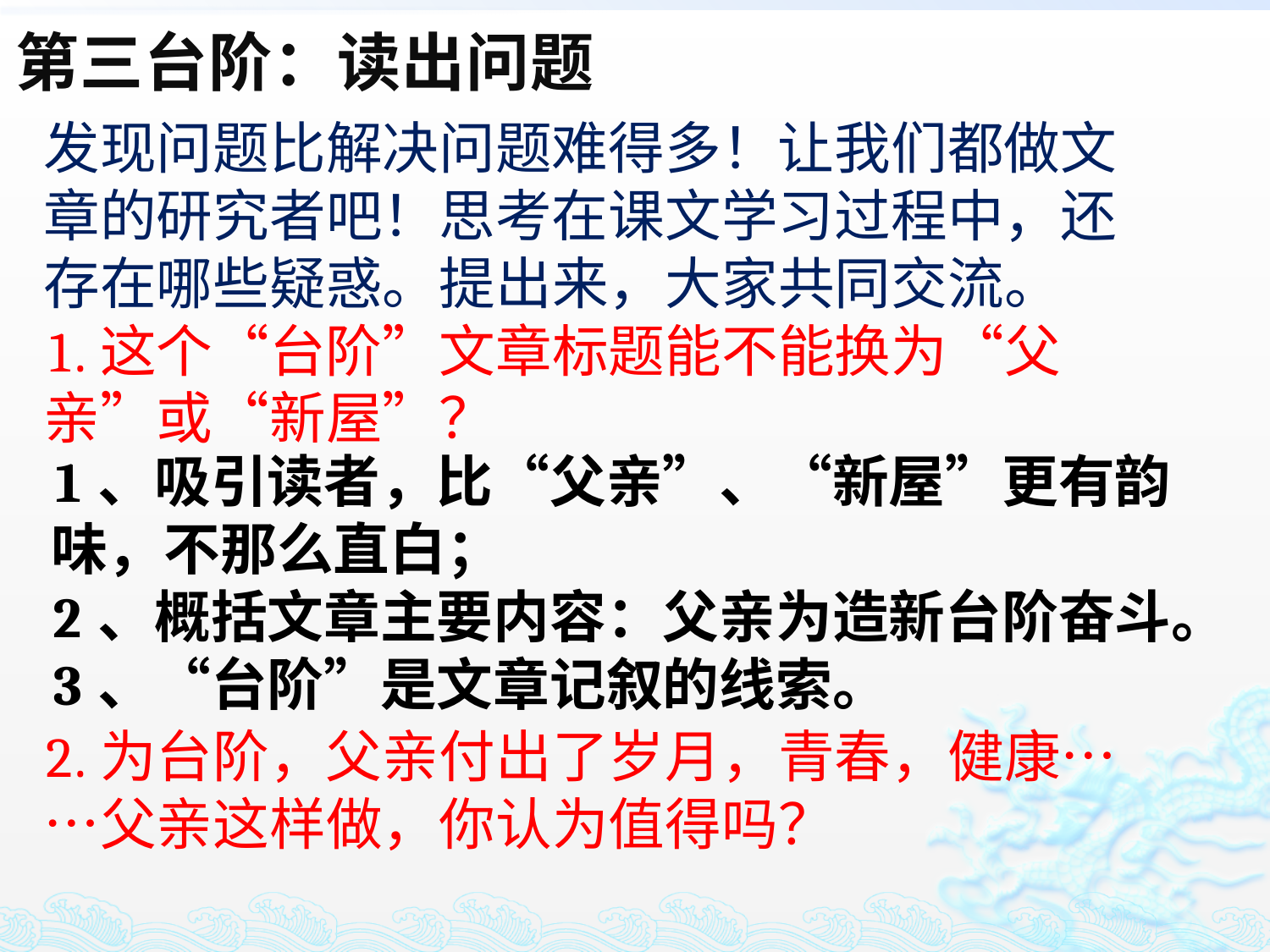

第三台阶：读出问题
发现问题比解决问题难得多！让我们都做文章的研究者吧！思考在课文学习过程中，还存在哪些疑惑。提出来，大家共同交流。
1.这个“台阶”文章标题能不能换为“父亲”或“新屋”？

2.为台阶，父亲付出了岁月，青春，健康……父亲这样做，你认为值得吗？

1、吸引读者，比“父亲”、“新屋”更有韵味，不那么直白；
2、概括文章主要内容：父亲为造新台阶奋斗。
3、“台阶”是文章记叙的线索。